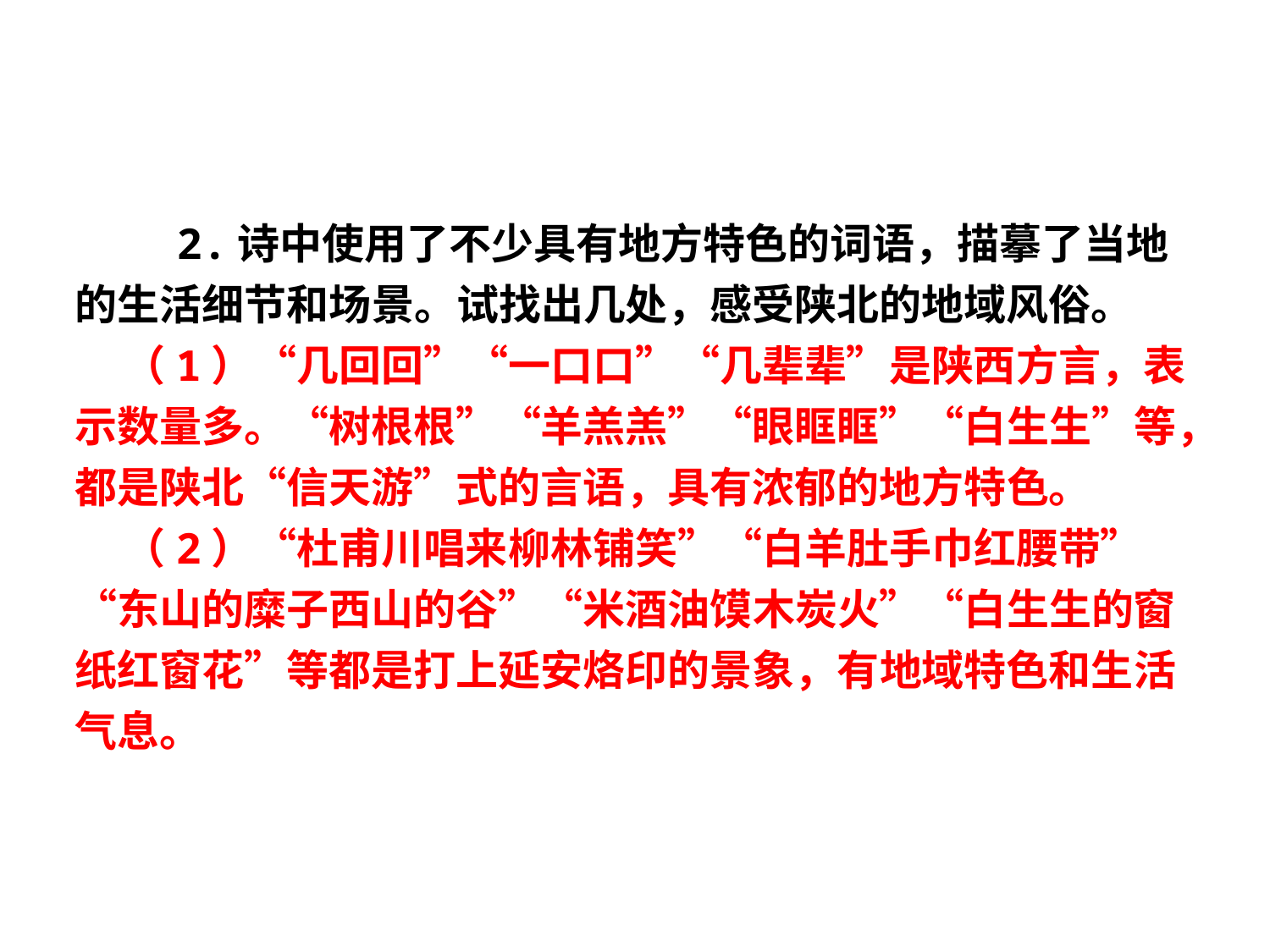

2.诗中使用了不少具有地方特色的词语，描摹了当地的生活细节和场景。试找出几处，感受陕北的地域风俗。
    （1）“几回回”“一口口”“几辈辈”是陕西方言，表示数量多。“树根根”“羊羔羔”“眼眶眶”“白生生”等，都是陕北“信天游”式的言语，具有浓郁的地方特色。
    （2）“杜甫川唱来柳林铺笑”“白羊肚手巾红腰带”“东山的糜子西山的谷”“米酒油馍木炭火”“白生生的窗纸红窗花”等都是打上延安烙印的景象，有地域特色和生活气息。